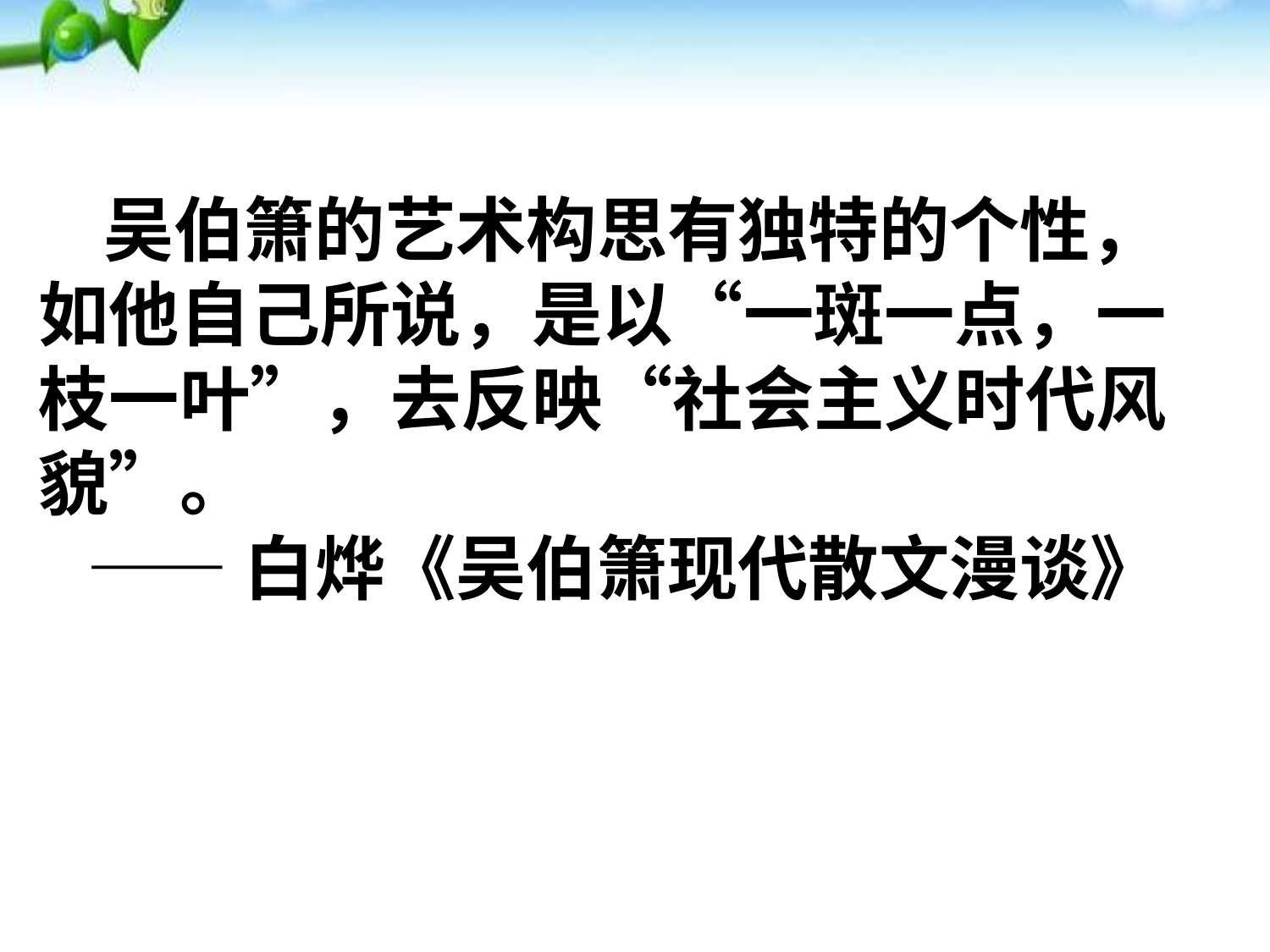

吴伯箫的艺术构思有独特的个性，如他自己所说，是以“一斑一点，一枝一叶”，去反映“社会主义时代风貌”。
   ——白烨《吴伯箫现代散文漫谈》